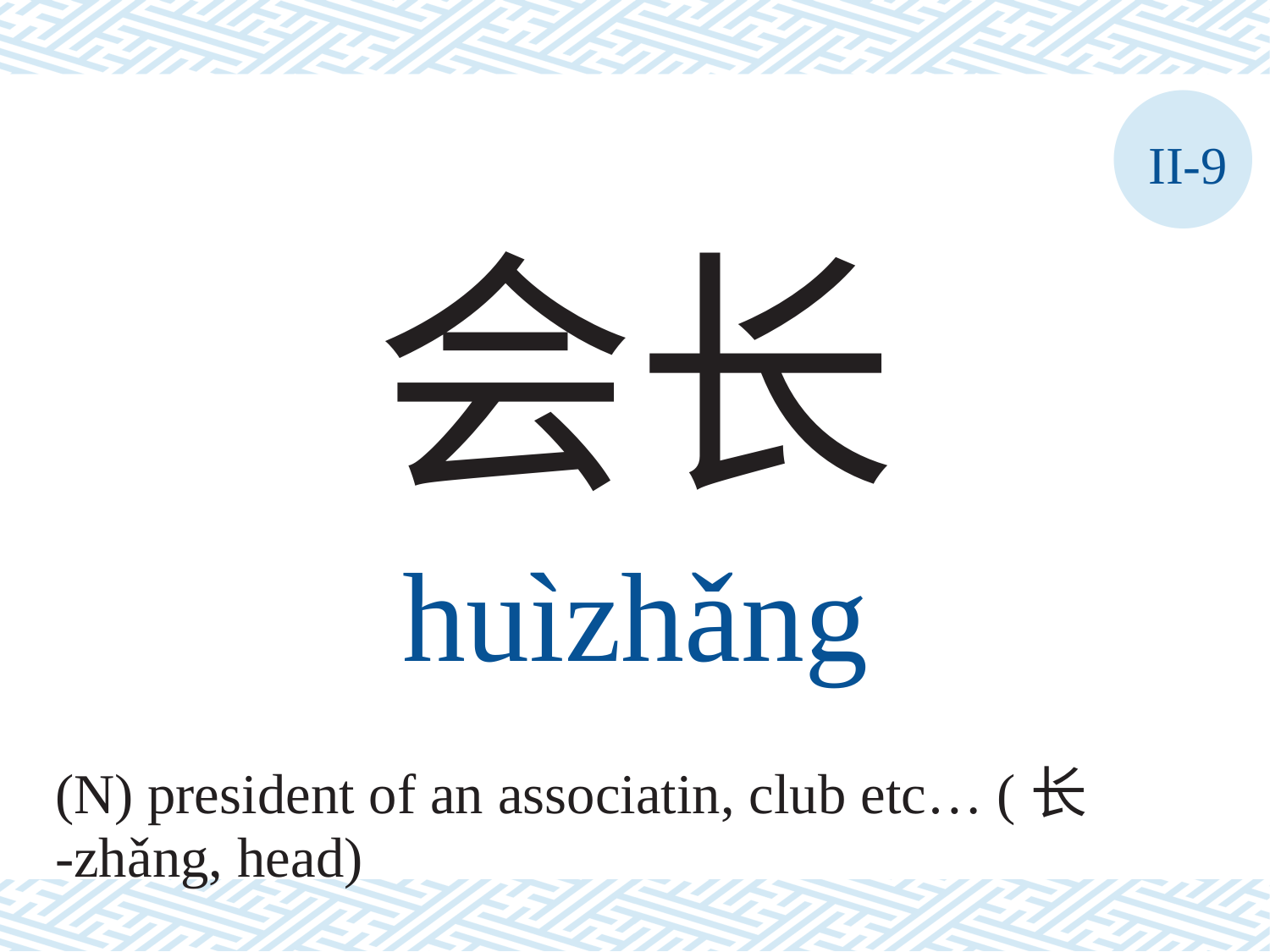

II-9
会长
huìzhǎng
(N) president of an associatin, club etc… (长
-zhǎng, head)